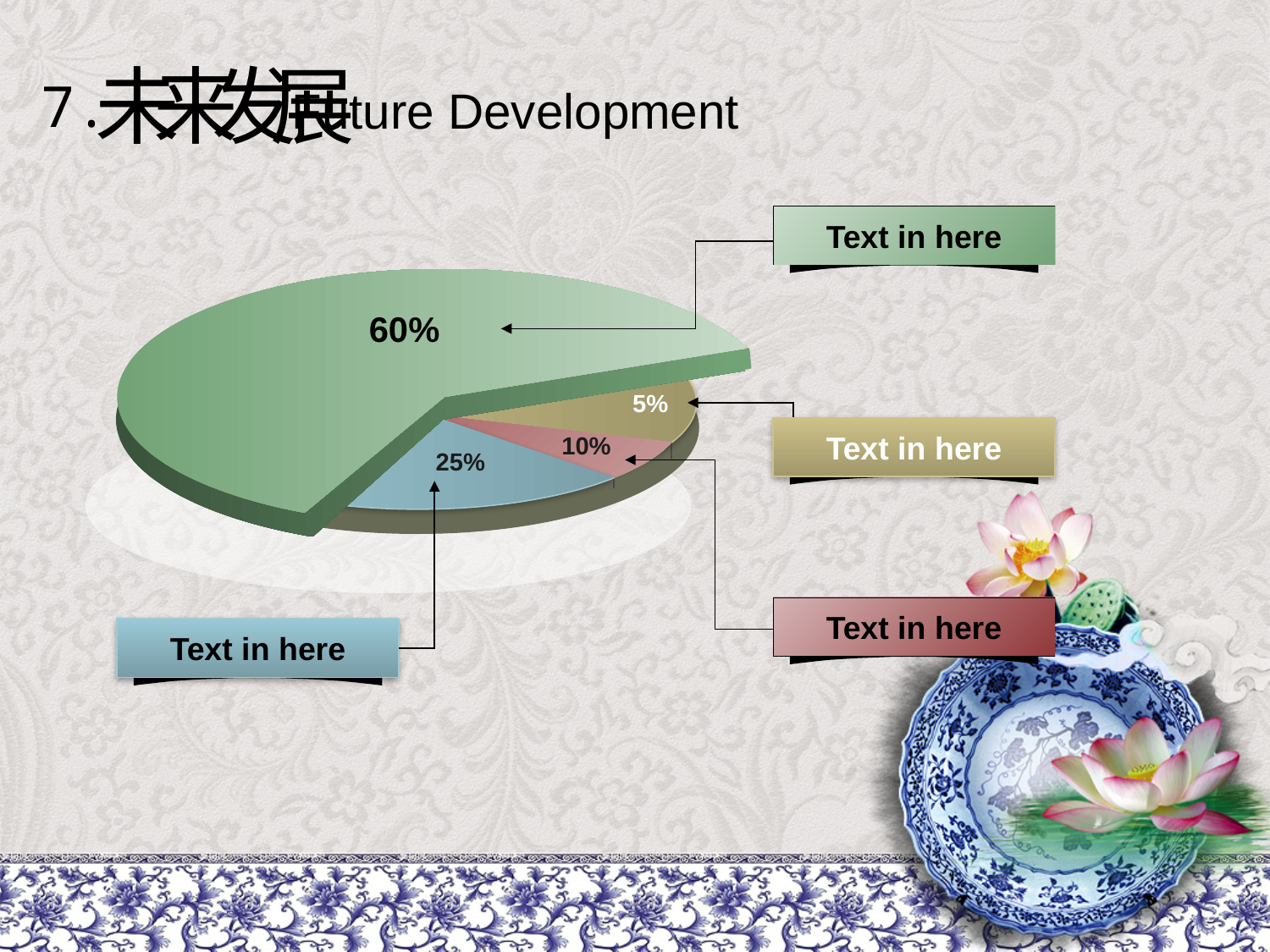

未来发展
7.
Future Development

Text in here

60%

70%
5%

Text in here

10%
25%

Text in here

Text in here